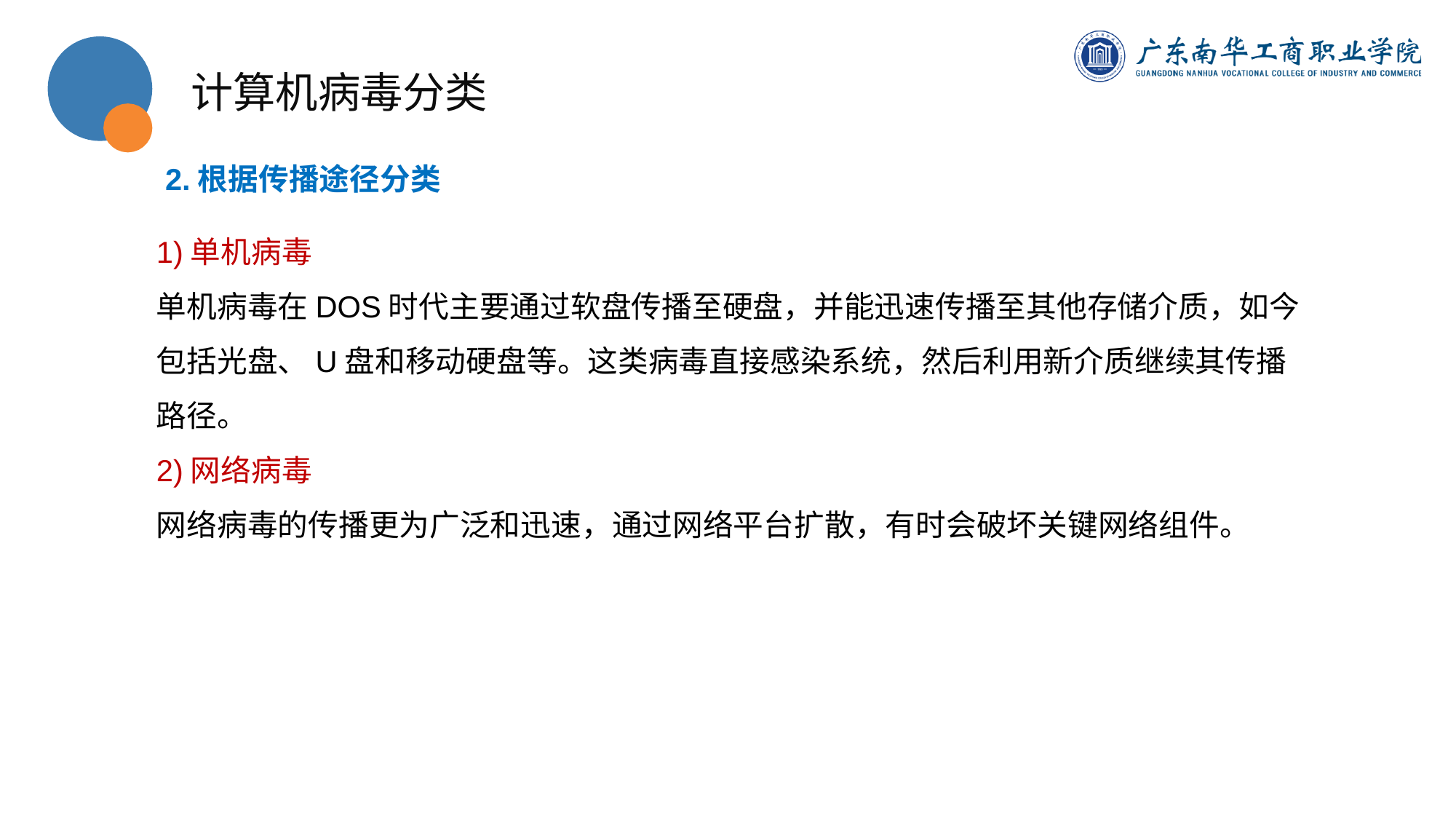

计算机病毒分类

2.根据传播途径分类
1)单机病毒
单机病毒在DOS时代主要通过软盘传播至硬盘，并能迅速传播至其他存储介质，如今包括光盘、U盘和移动硬盘等。这类病毒直接感染系统，然后利用新介质继续其传播路径。
2)网络病毒
网络病毒的传播更为广泛和迅速，通过网络平台扩散，有时会破坏关键网络组件。